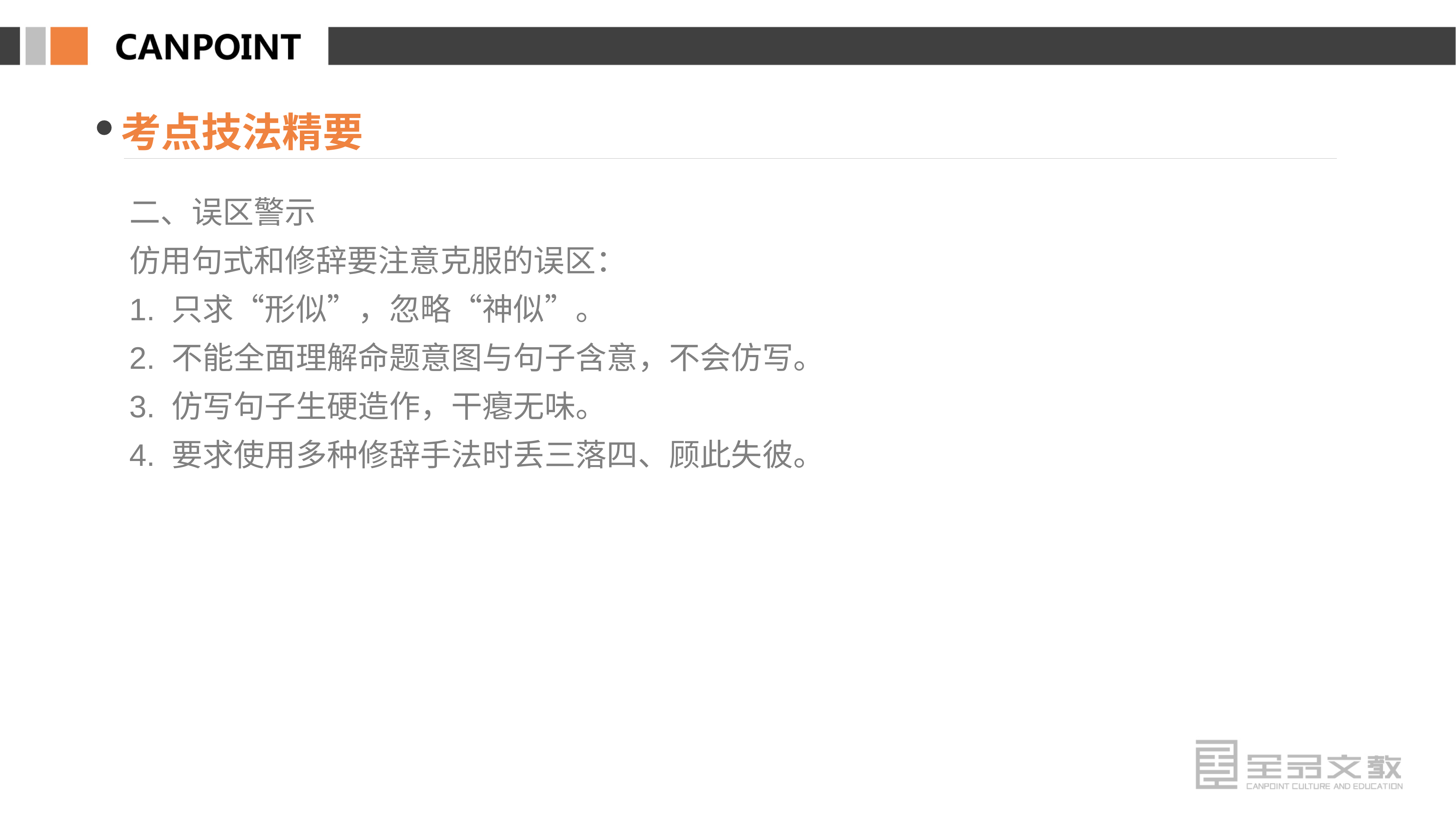

考点技法精要

二、误区警示
仿用句式和修辞要注意克服的误区：
1. 只求“形似”，忽略“神似”。
2. 不能全面理解命题意图与句子含意，不会仿写。
3. 仿写句子生硬造作，干瘪无味。
4. 要求使用多种修辞手法时丢三落四、顾此失彼。